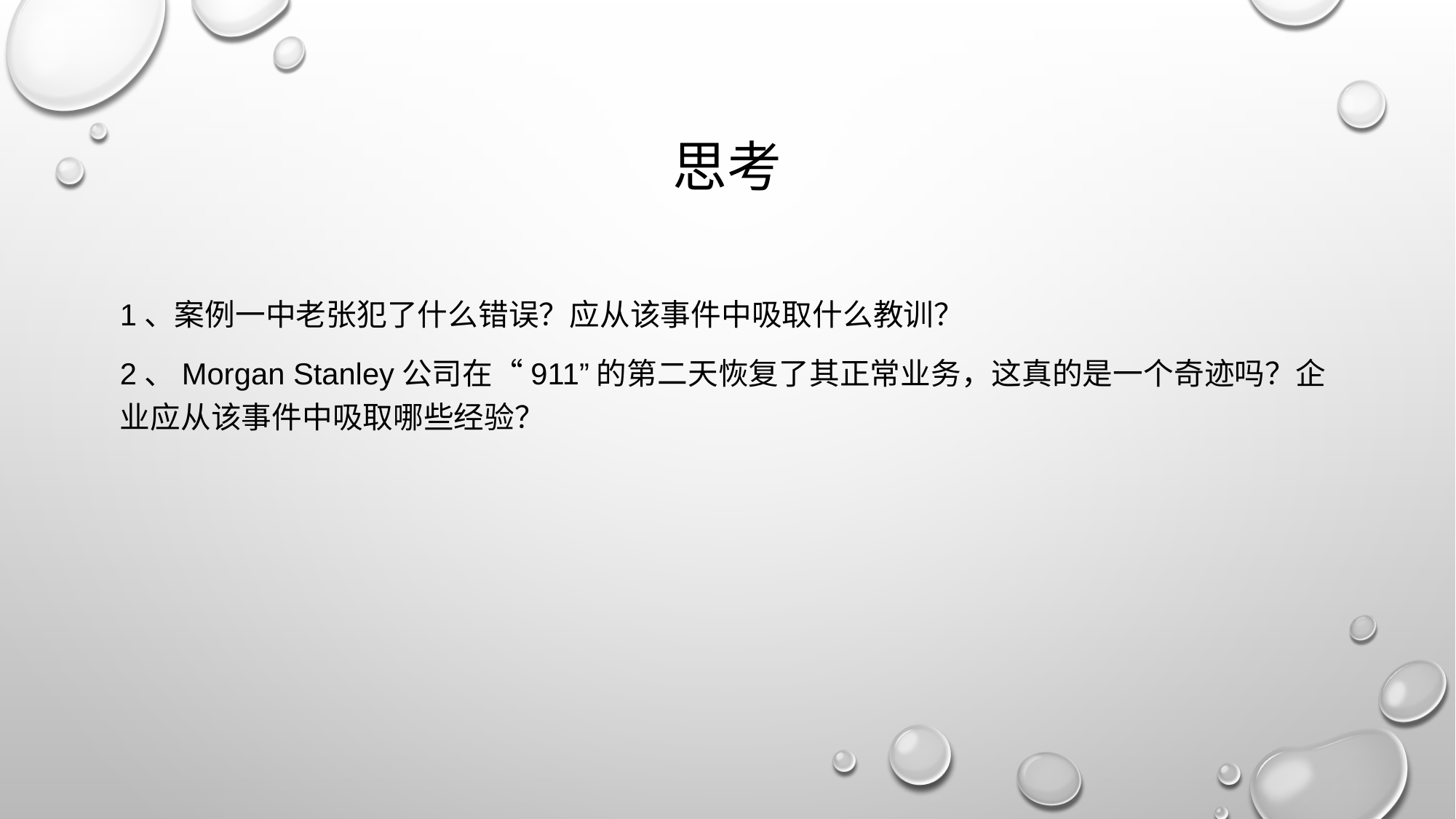

# 思考
1、案例一中老张犯了什么错误？应从该事件中吸取什么教训？
2、Morgan Stanley公司在“911”的第二天恢复了其正常业务，这真的是一个奇迹吗？企业应从该事件中吸取哪些经验？